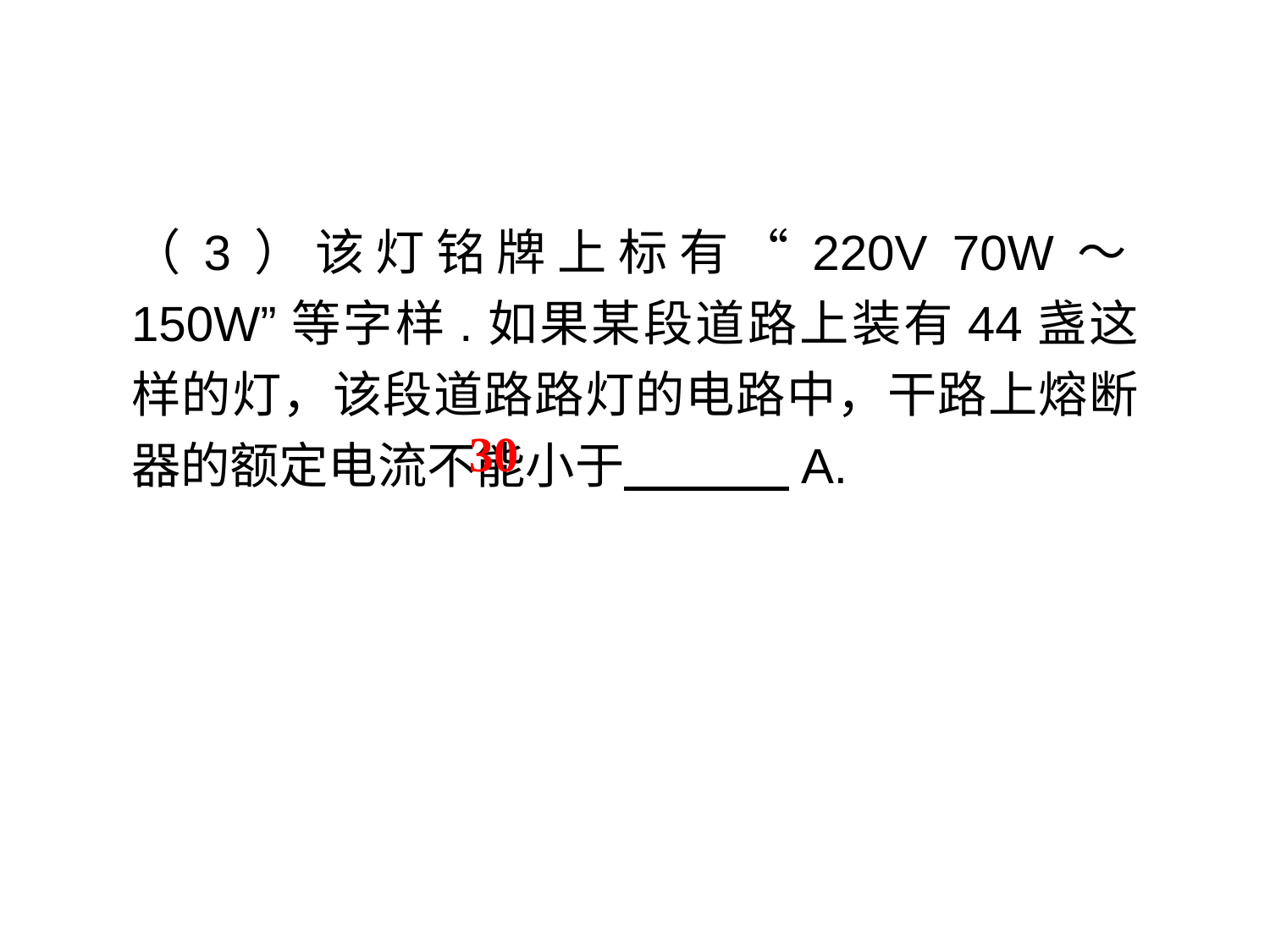

（3）该灯铭牌上标有“220V 70W～150W”等字样.如果某段道路上装有44盏这样的灯，该段道路路灯的电路中，干路上熔断器的额定电流不能小于　      　A.
30